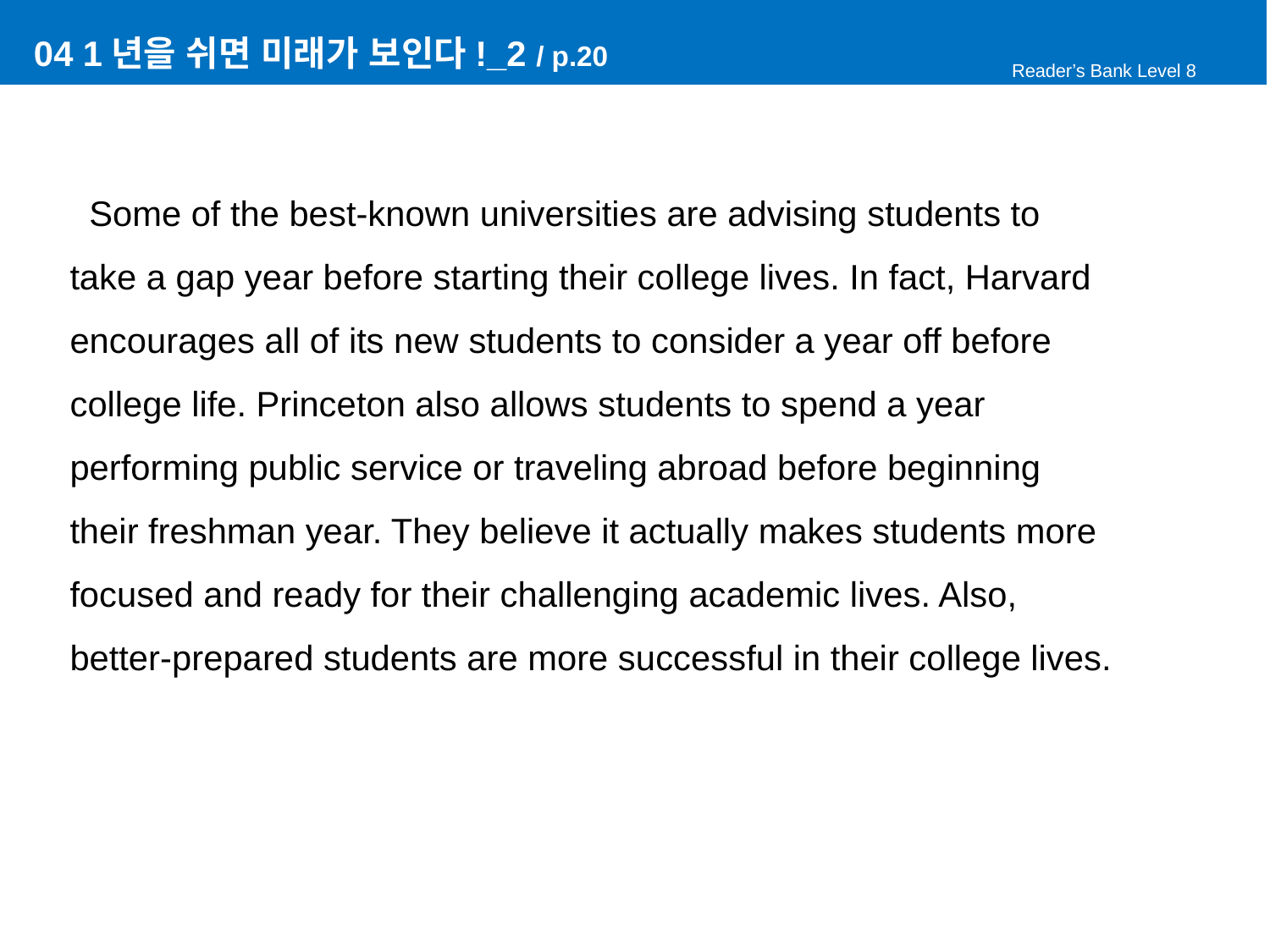

# 04 1년을 쉬면 미래가 보인다!_2 / p.20
Reader’s Bank Level 8

  Some of the best-known universities are advising students to
take a gap year before starting their college lives. In fact, Harvard
encourages all of its new students to consider a year off before
college life. Princeton also allows students to spend a year
performing public service or traveling abroad before beginning
their freshman year. They believe it actually makes students more
focused and ready for their challenging academic lives. Also,
better-prepared students are more successful in their college lives.